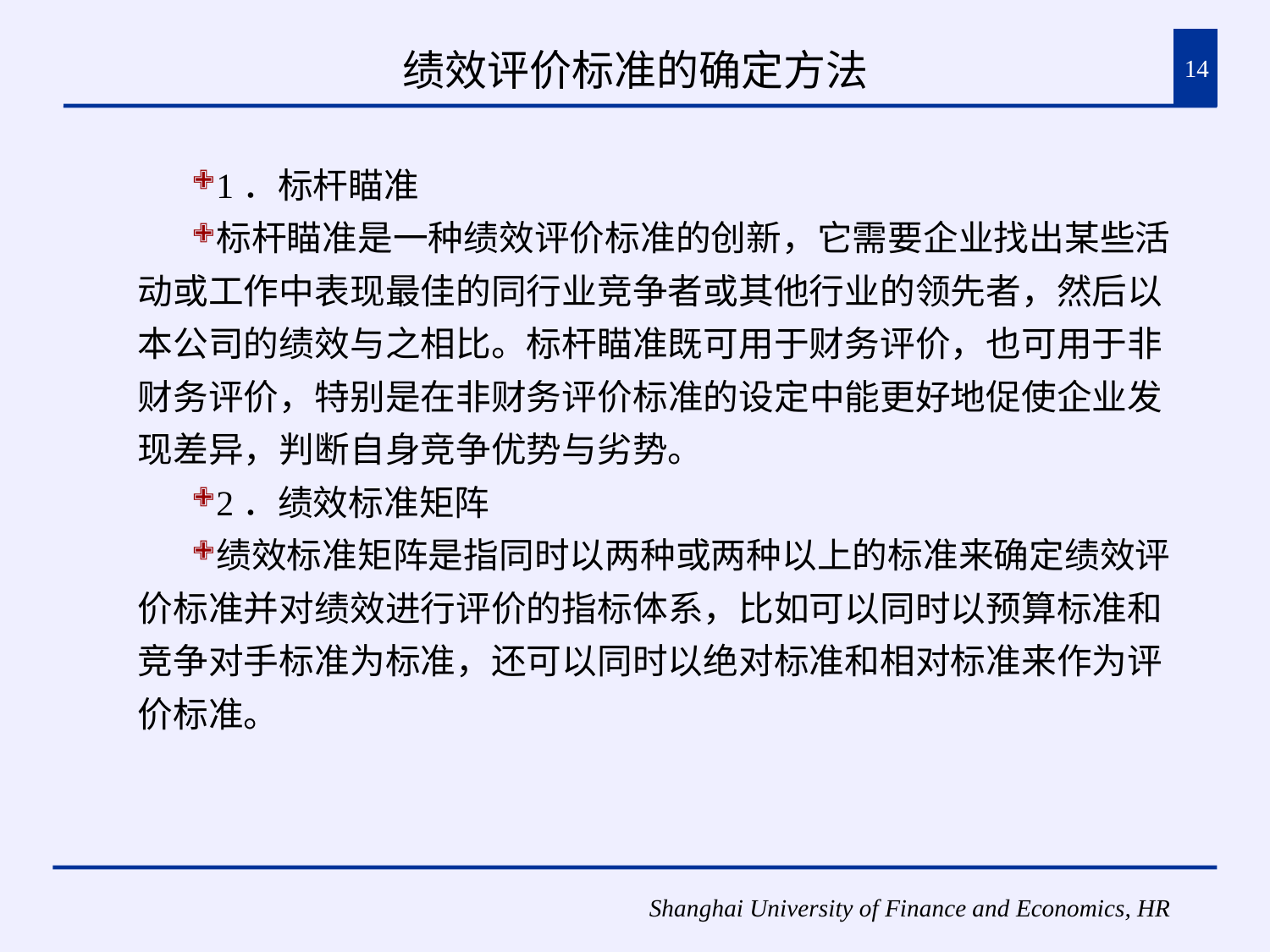

# 绩效评价标准的确定方法
14
1．标杆瞄准
标杆瞄准是一种绩效评价标准的创新，它需要企业找出某些活动或工作中表现最佳的同行业竞争者或其他行业的领先者，然后以本公司的绩效与之相比。标杆瞄准既可用于财务评价，也可用于非财务评价，特别是在非财务评价标准的设定中能更好地促使企业发现差异，判断自身竞争优势与劣势。
2．绩效标准矩阵
绩效标准矩阵是指同时以两种或两种以上的标准来确定绩效评价标准并对绩效进行评价的指标体系，比如可以同时以预算标准和竞争对手标准为标准，还可以同时以绝对标准和相对标准来作为评价标准。